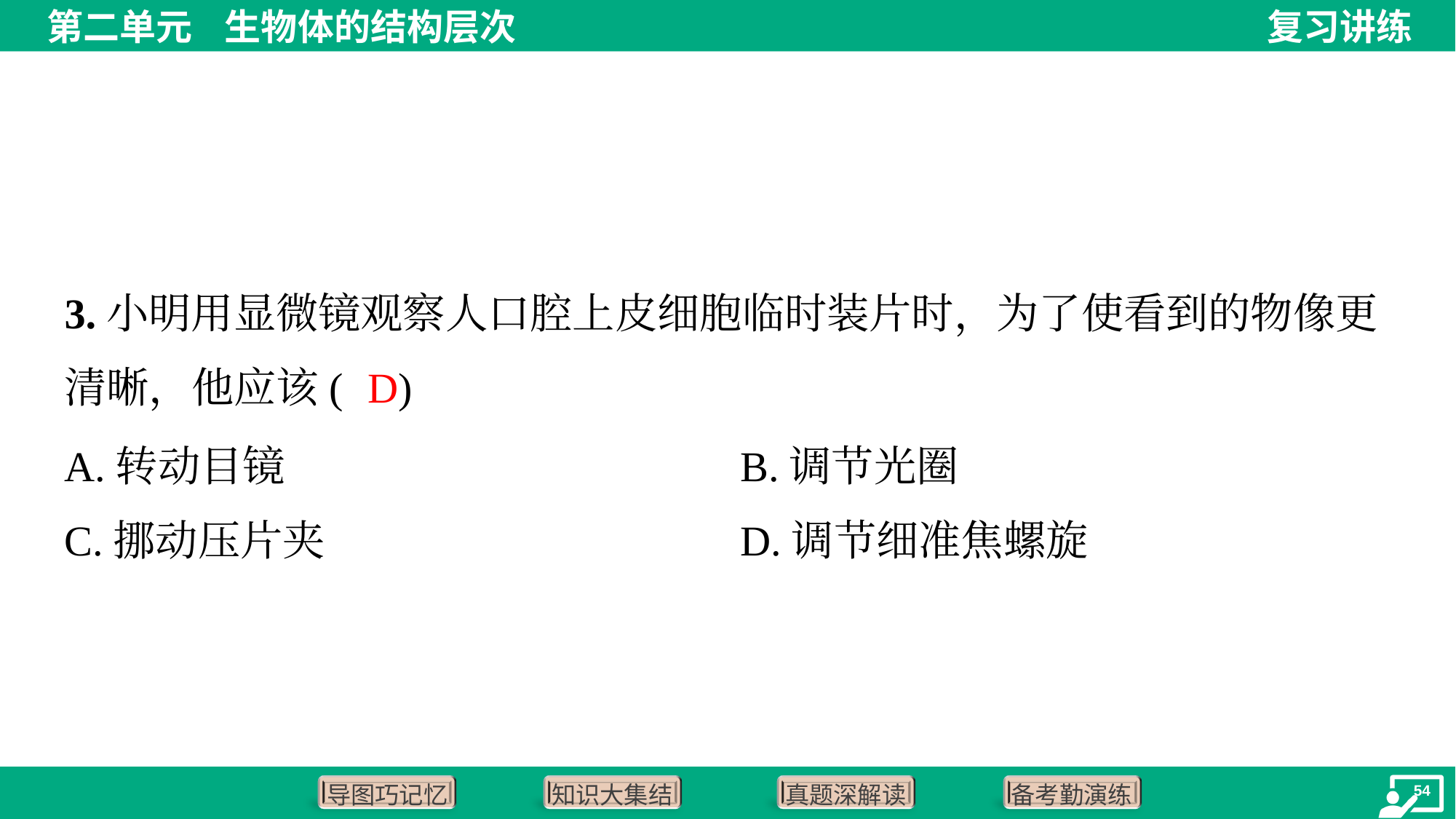

3.小明用显微镜观察人口腔上皮细胞临时装片时，为了使看到的物像更
清晰，他应该(     )
D
A.转动目镜	B.调节光圈
C.挪动压片夹	D.调节细准焦螺旋